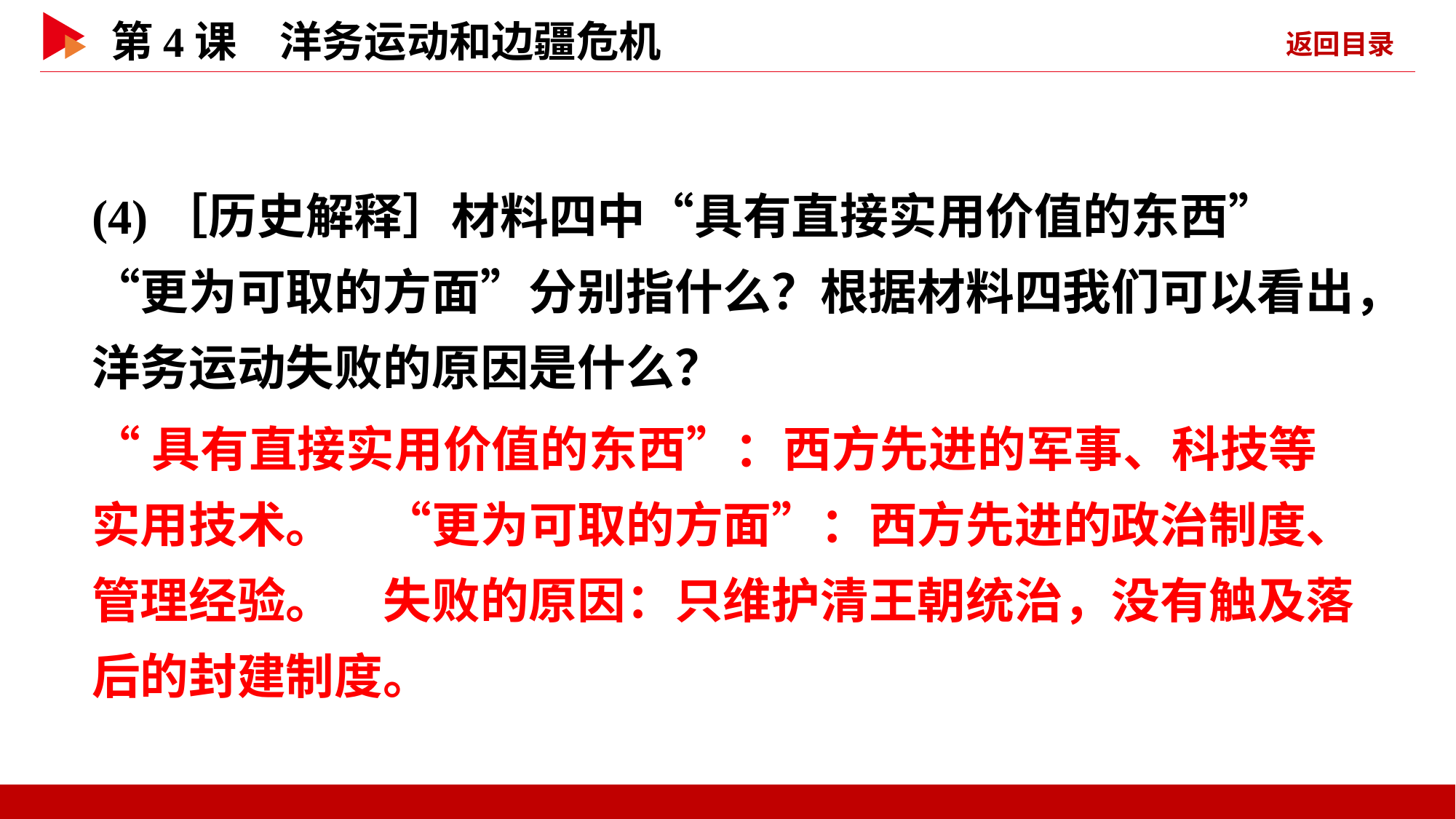

(4)［历史解释］材料四中“具有直接实用价值的东西”“更为可取的方面”分别指什么？根据材料四我们可以看出，洋务运动失败的原因是什么？
“具有直接实用价值的东西”：西方先进的军事、科技等实用技术。　“更为可取的方面”：西方先进的政治制度、管理经验。　失败的原因：只维护清王朝统治，没有触及落后的封建制度。